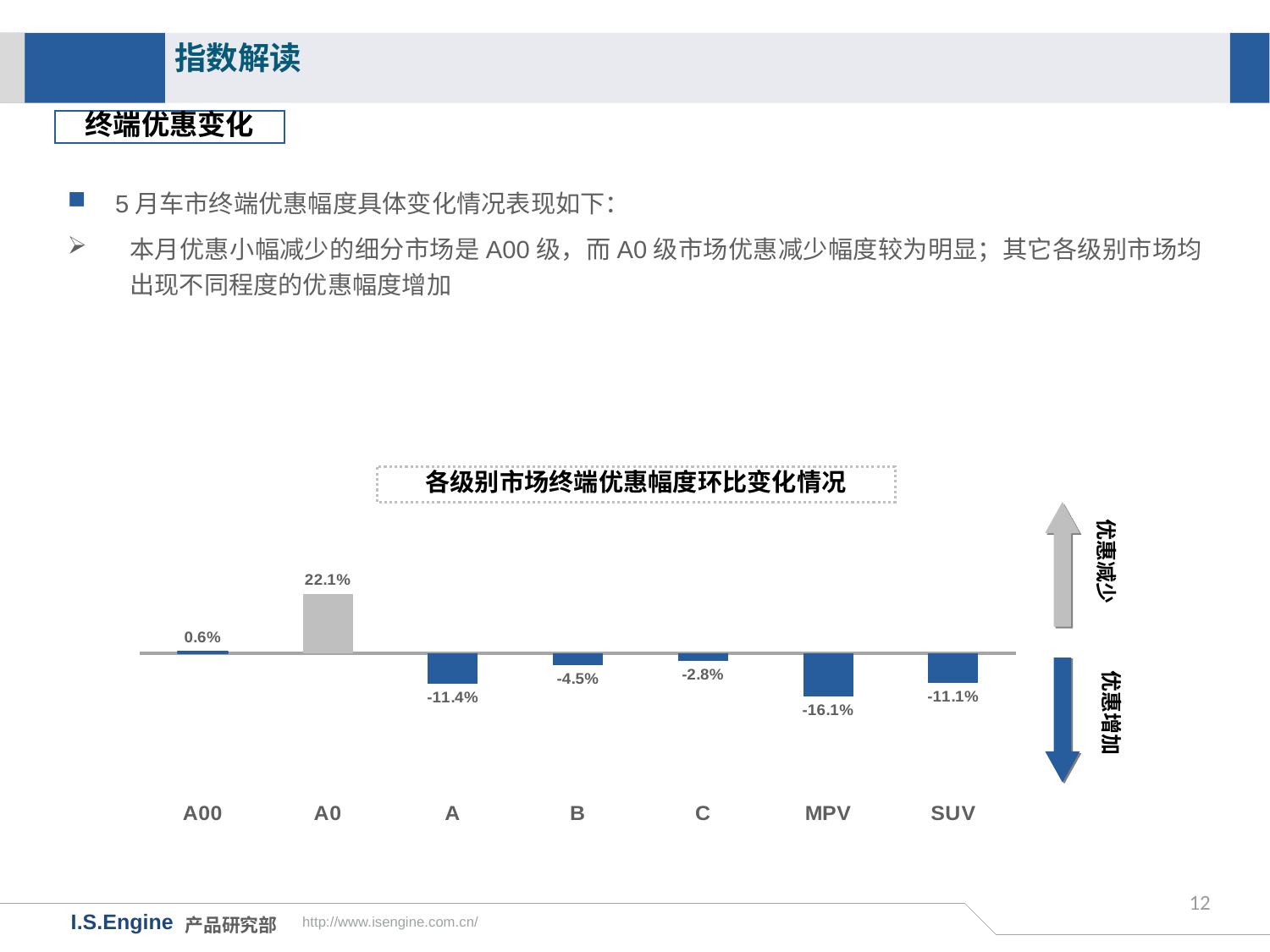

指数解读
终端优惠变化
5月车市终端优惠幅度具体变化情况表现如下：
本月优惠小幅减少的细分市场是A00级，而A0级市场优惠减少幅度较为明显；其它各级别市场均出现不同程度的优惠幅度增加
各级别市场终端优惠幅度环比变化情况

### Chart

| Category | 环比变化 |
|---|---|
| A00 | 0.006 |
| A0 | 0.221 |
| A | -0.114 |
| B | -0.045 |
| C | -0.028 |
| MPV | -0.161 |
| SUV | -0.111 |
优惠减少

优惠增加

12